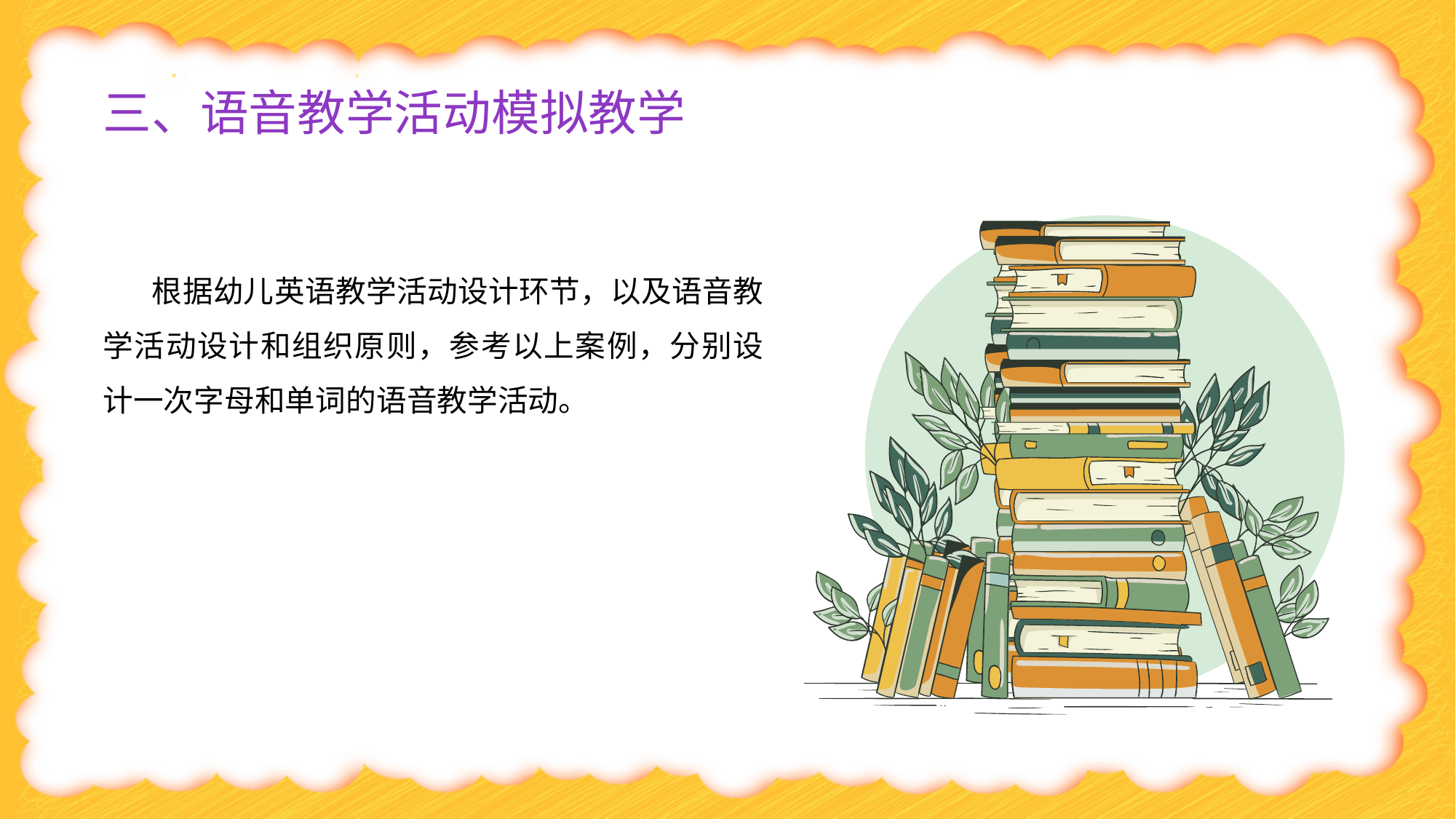

# 三、语音教学活动模拟教学

      根据幼儿英语教学活动设计环节，以及语音教学活动设计和组织原则，参考以上案例，分别设计一次字母和单词的语音教学活动。